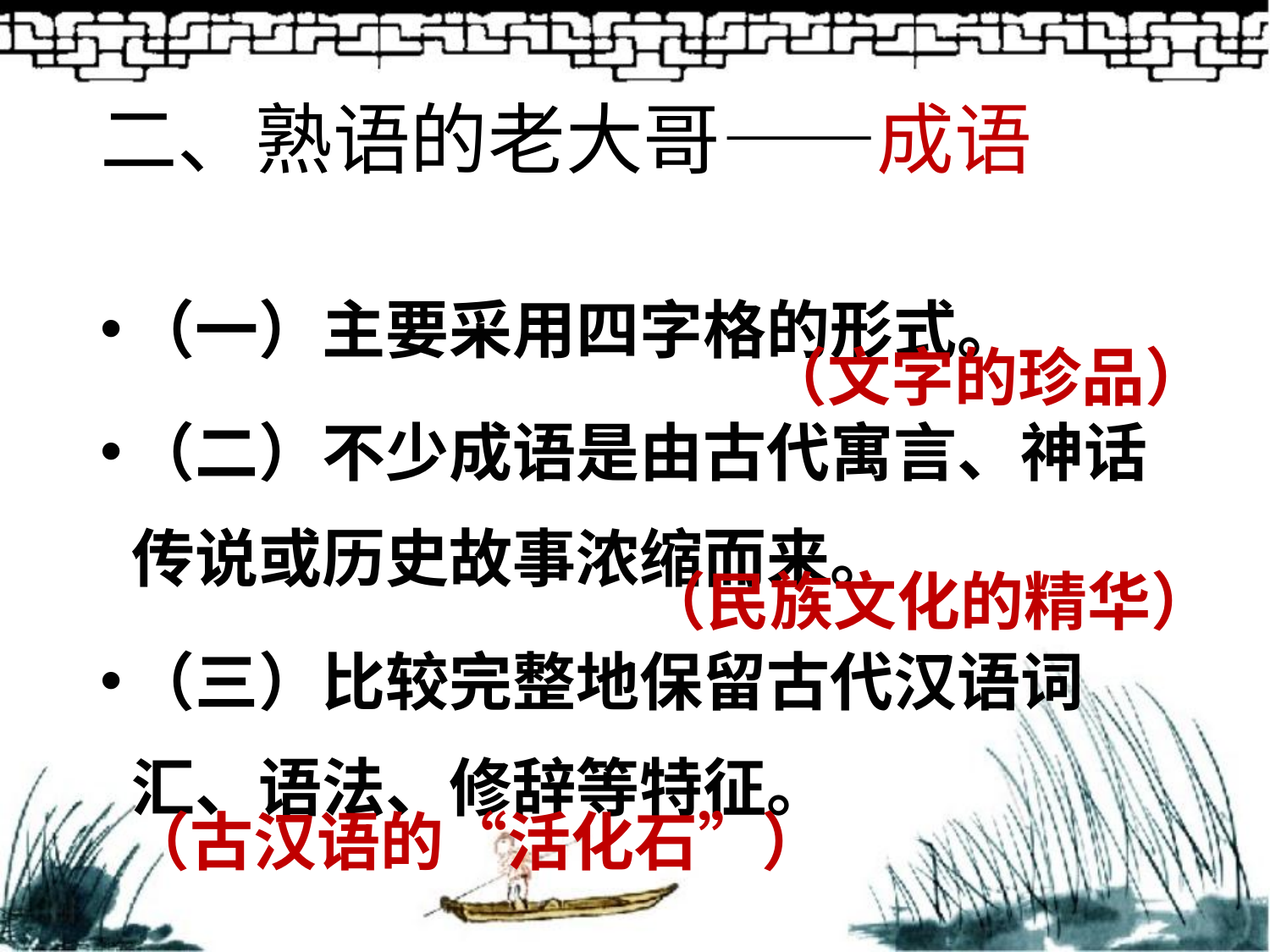

# 二、熟语的老大哥——成语
（一）主要采用四字格的形式。
（二）不少成语是由古代寓言、神话传说或历史故事浓缩而来。
（三）比较完整地保留古代汉语词汇、语法、修辞等特征。
（文字的珍品）
（民族文化的精华）
（古汉语的“活化石”）